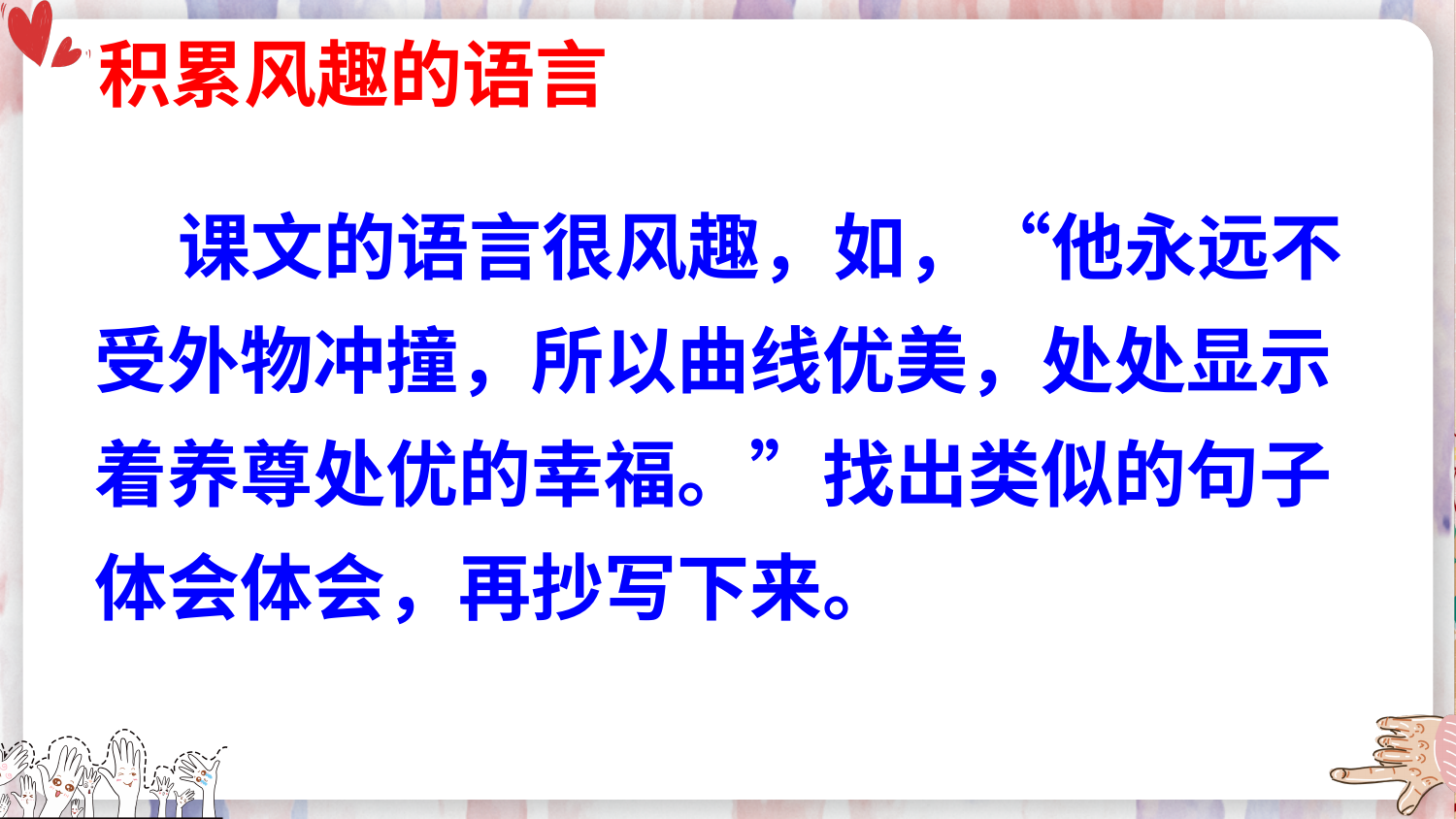

积累风趣的语言
    课文的语言很风趣，如，“他永远不受外物冲撞，所以曲线优美，处处显示着养尊处优的幸福。”找出类似的句子体会体会，再抄写下来。